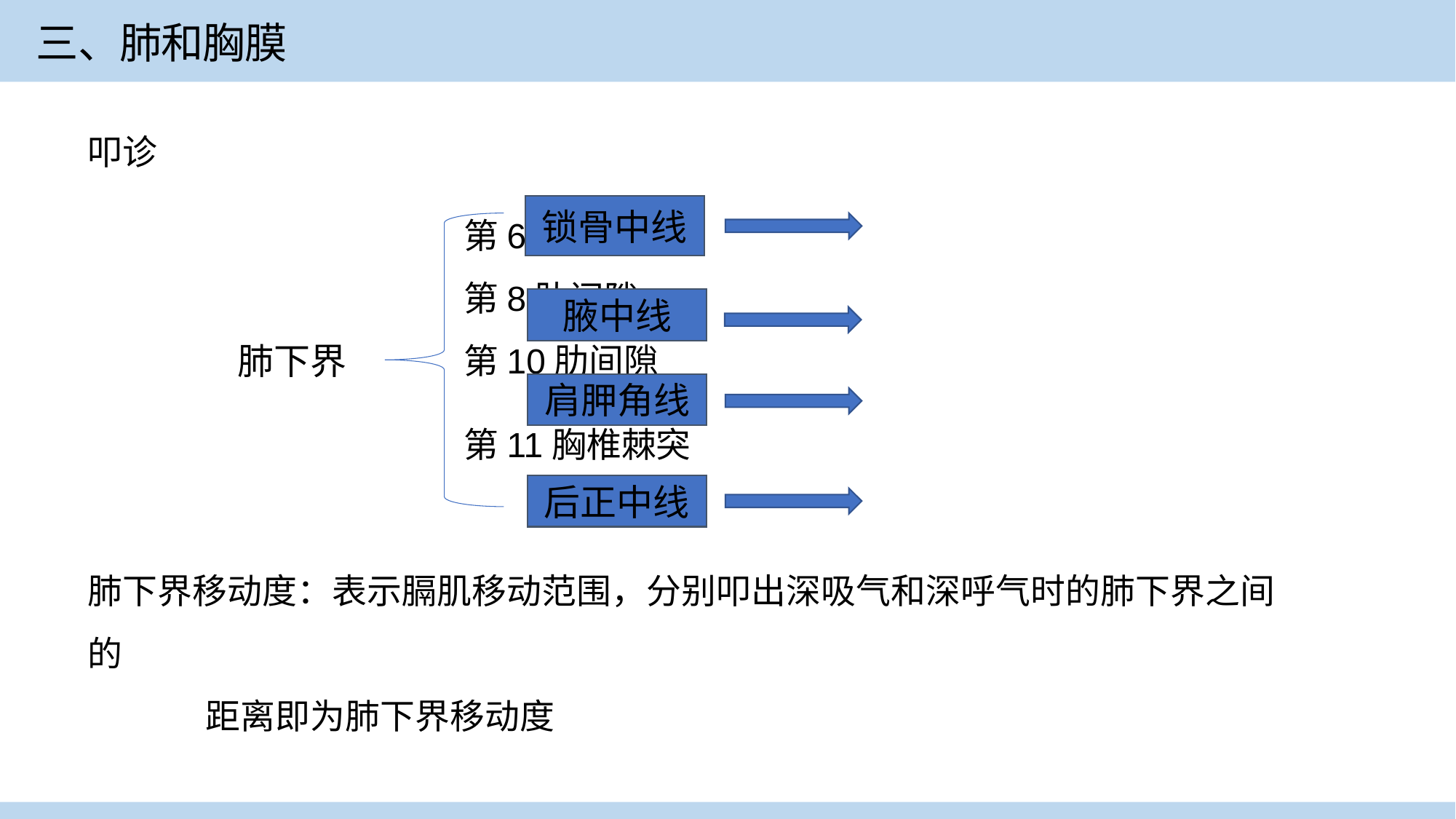

三、肺和胸膜
叩诊
                                               第6肋间隙
                                               第8肋间隙
                                               第10肋间隙
                                               第11胸椎棘突

肺下界移动度：表示膈肌移动范围，分别叩出深吸气和深呼气时的肺下界之间的
              距离即为肺下界移动度
锁骨中线

腋中线

肺下界
肩胛角线

后正中线